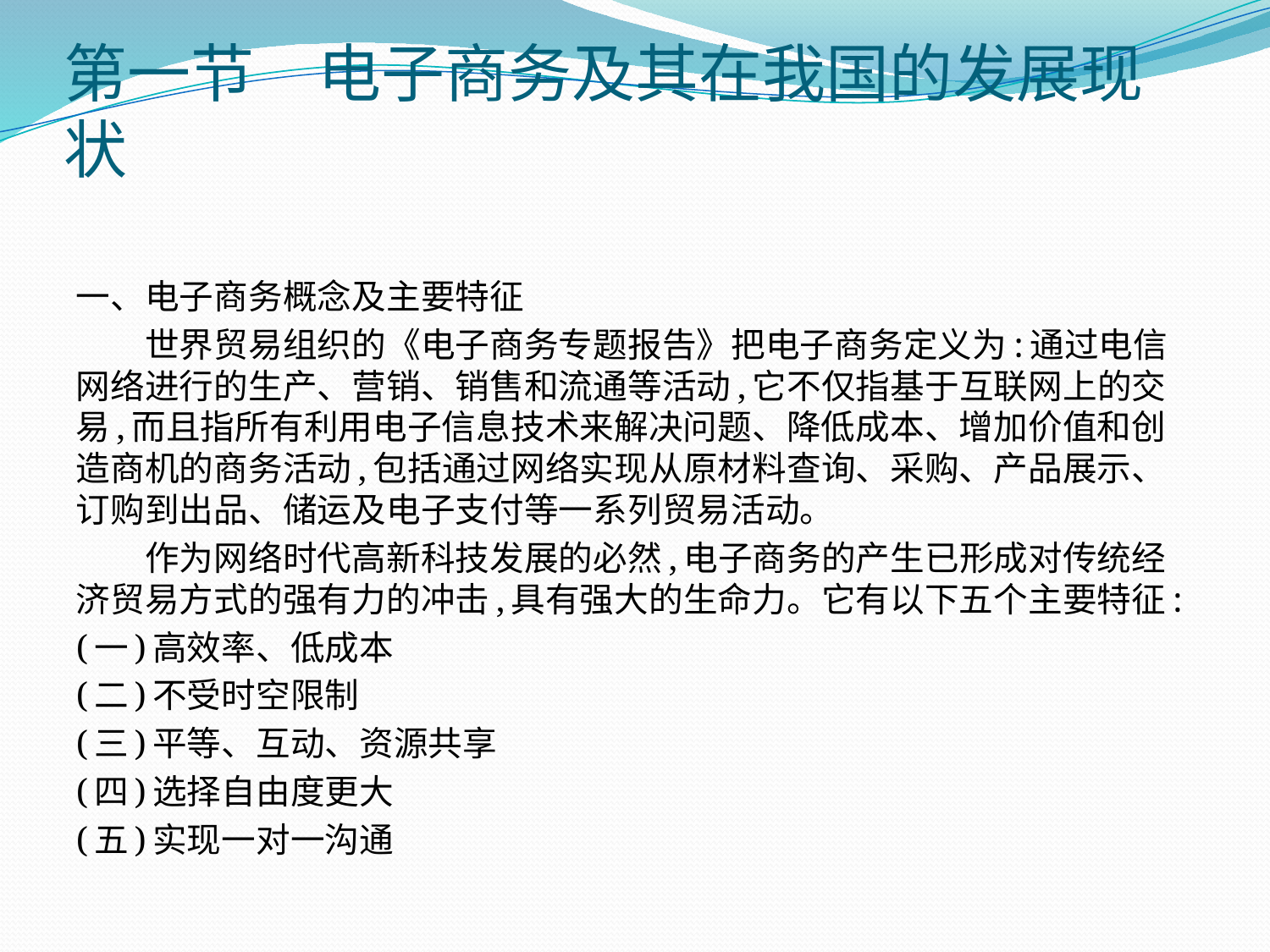

# 第一节　电子商务及其在我国的发展现状
一、电子商务概念及主要特征
　　世界贸易组织的《电子商务专题报告》把电子商务定义为:通过电信网络进行的生产、营销、销售和流通等活动,它不仅指基于互联网上的交易,而且指所有利用电子信息技术来解决问题、降低成本、增加价值和创造商机的商务活动,包括通过网络实现从原材料查询、采购、产品展示、订购到出品、储运及电子支付等一系列贸易活动。
　　作为网络时代高新科技发展的必然,电子商务的产生已形成对传统经济贸易方式的强有力的冲击,具有强大的生命力。它有以下五个主要特征:
(一)高效率、低成本
(二)不受时空限制
(三)平等、互动、资源共享
(四)选择自由度更大
(五)实现一对一沟通